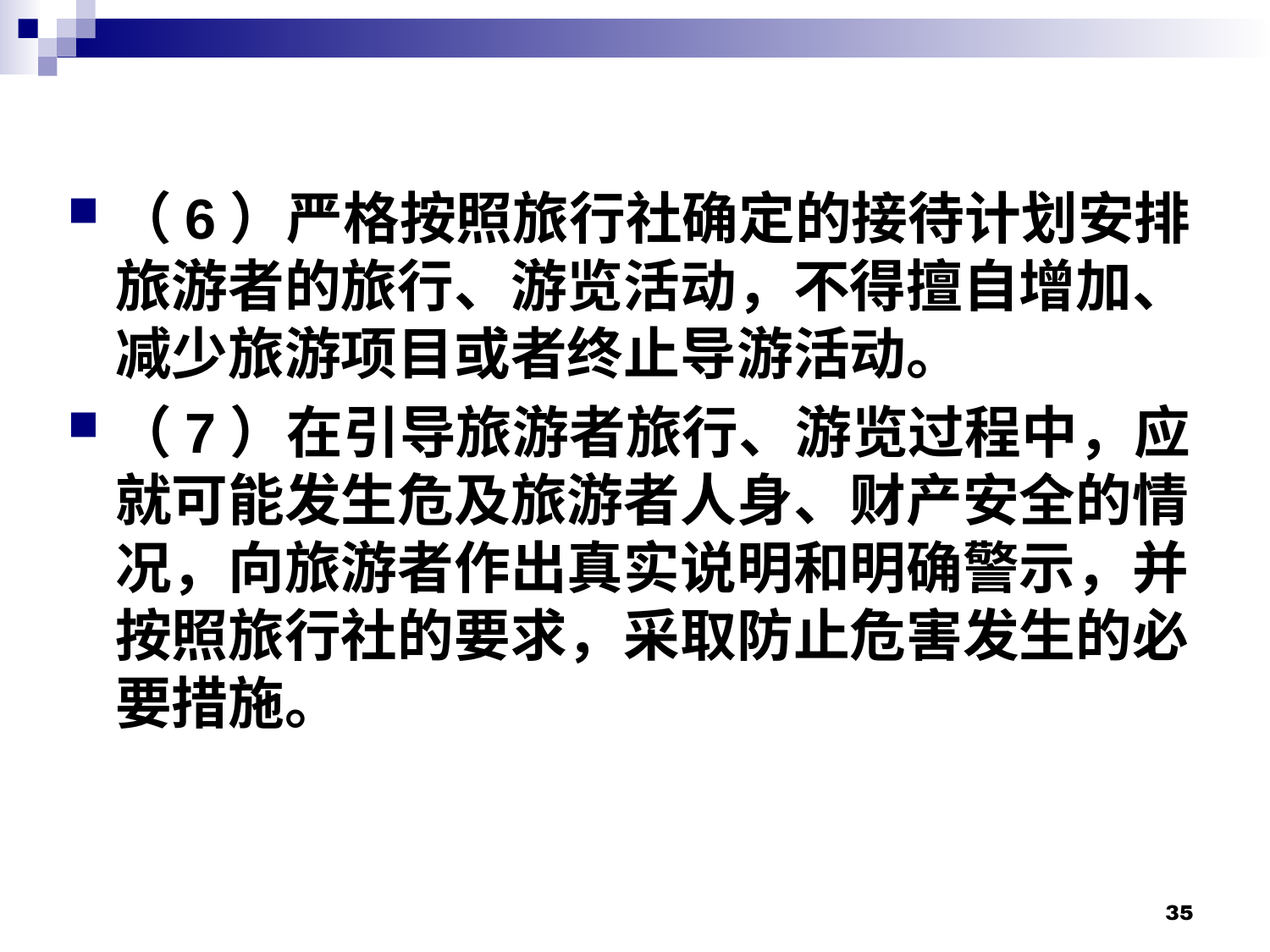

# （6）严格按照旅行社确定的接待计划安排旅游者的旅行、游览活动，不得擅自增加、减少旅游项目或者终止导游活动。
（7）在引导旅游者旅行、游览过程中，应就可能发生危及旅游者人身、财产安全的情况，向旅游者作出真实说明和明确警示，并按照旅行社的要求，采取防止危害发生的必要措施。
35